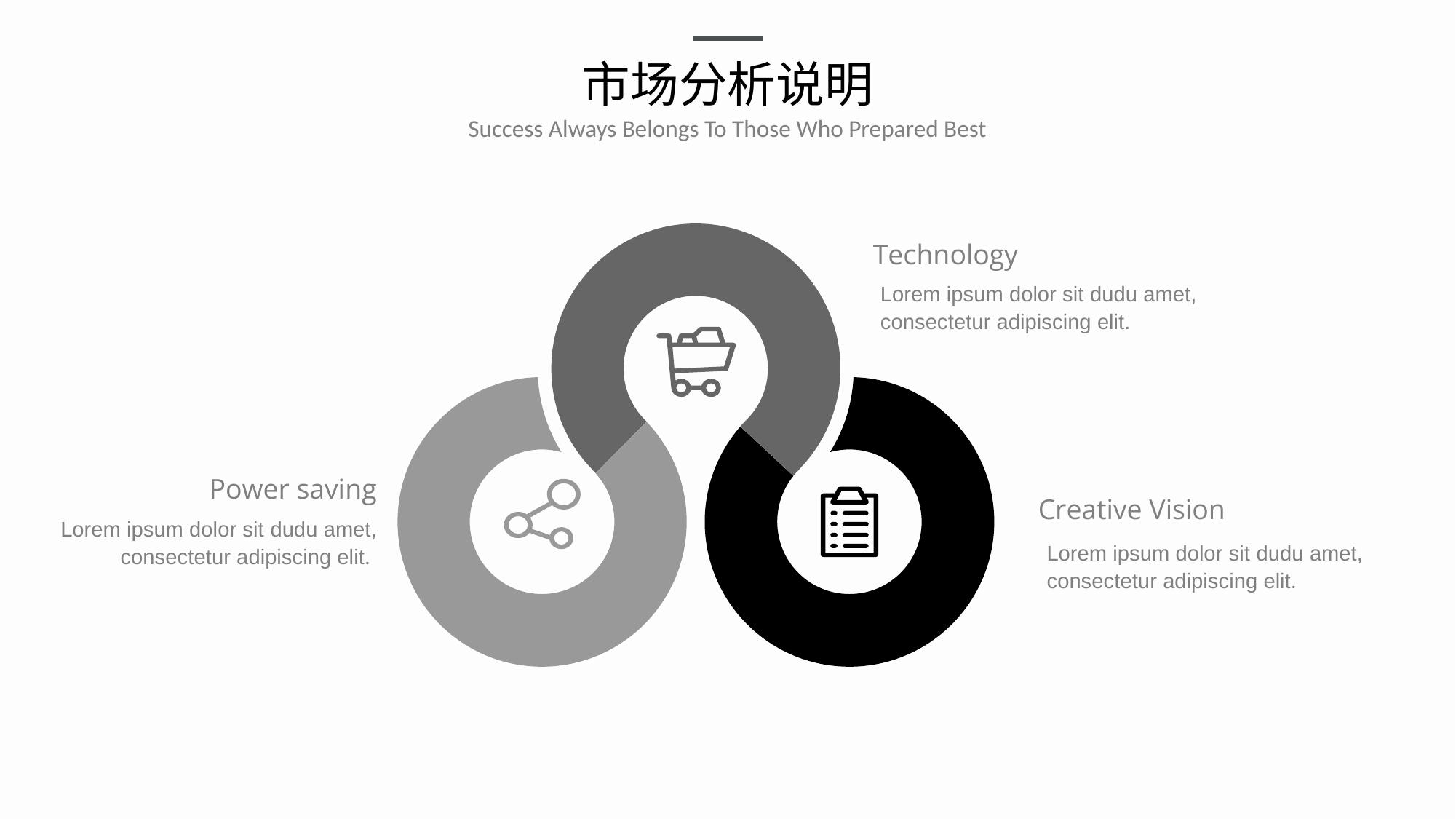

# 市场分析说明
Success Always Belongs To Those Who Prepared Best

Technology
Lorem ipsum dolor sit dudu amet, consectetur adipiscing elit.

Power saving

Creative Vision
Lorem ipsum dolor sit dudu amet, consectetur adipiscing elit.
Lorem ipsum dolor sit dudu amet, consectetur adipiscing elit.